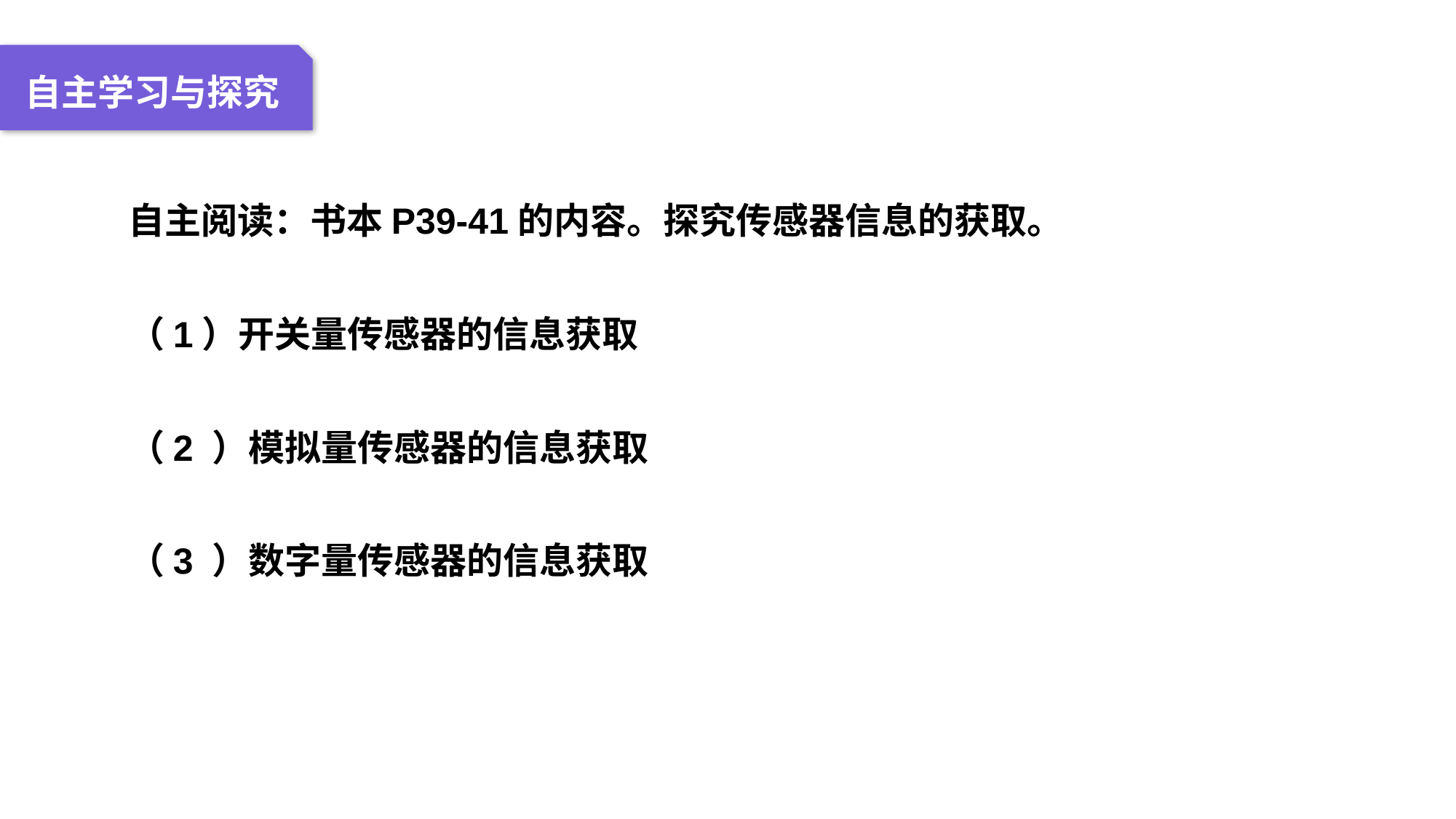

04 名词解释
01 准备过程
02 整体结构
03 重点说明
自主学习与探究
自主阅读：书本P39-41的内容。探究传感器信息的获取。

（1）开关量传感器的信息获取

（2 ）模拟量传感器的信息获取

（3 ）数字量传感器的信息获取